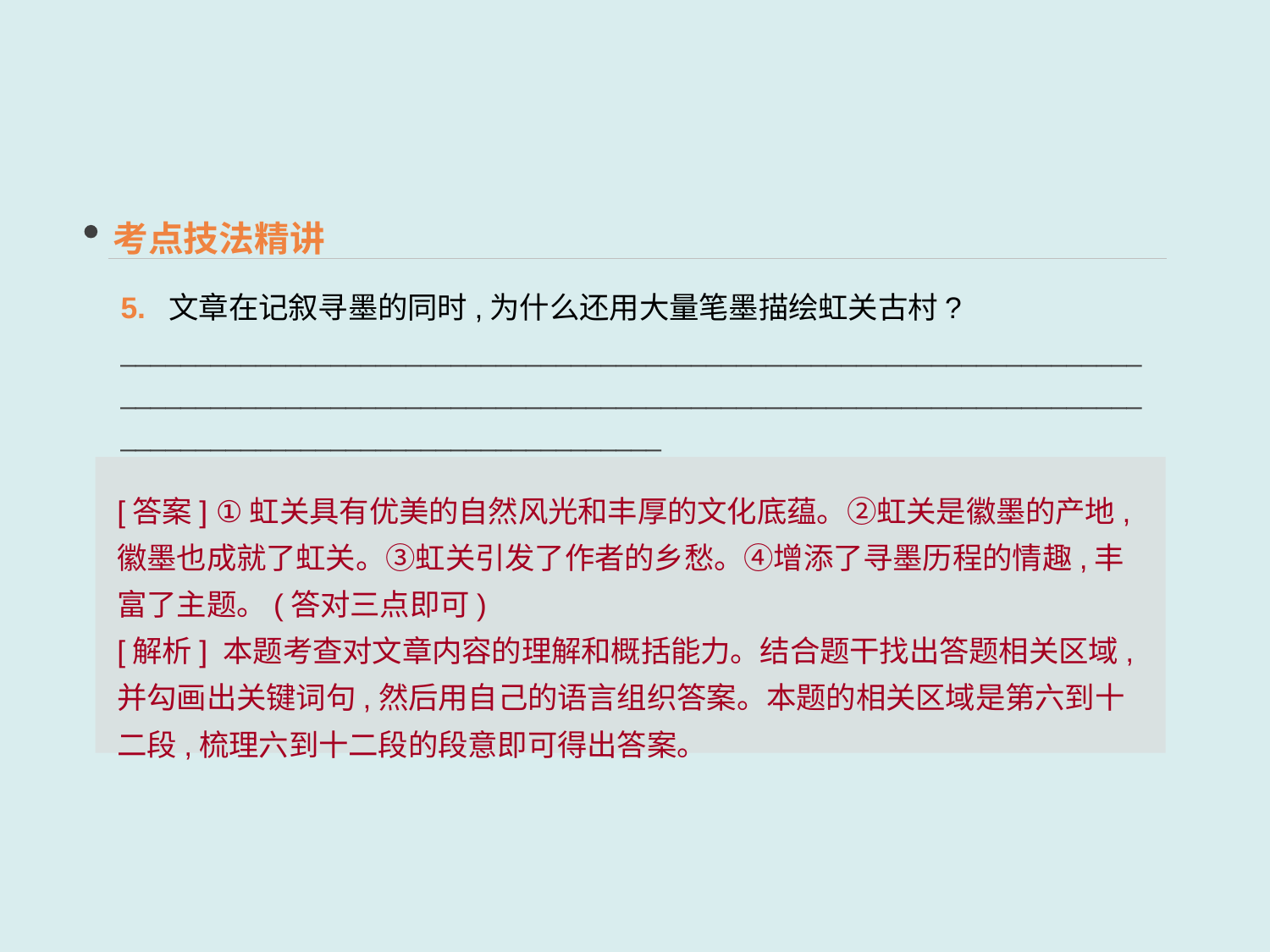

考点技法精讲

5.  文章在记叙寻墨的同时,为什么还用大量笔墨描绘虹关古村?
____________________________________________________________________________________________________________________________________________________________________________

[答案] ①虹关具有优美的自然风光和丰厚的文化底蕴。②虹关是徽墨的产地,徽墨也成就了虹关。③虹关引发了作者的乡愁。④增添了寻墨历程的情趣,丰富了主题。(答对三点即可)
[解析] 本题考查对文章内容的理解和概括能力。结合题干找出答题相关区域,并勾画出关键词句,然后用自己的语言组织答案。本题的相关区域是第六到十二段,梳理六到十二段的段意即可得出答案。